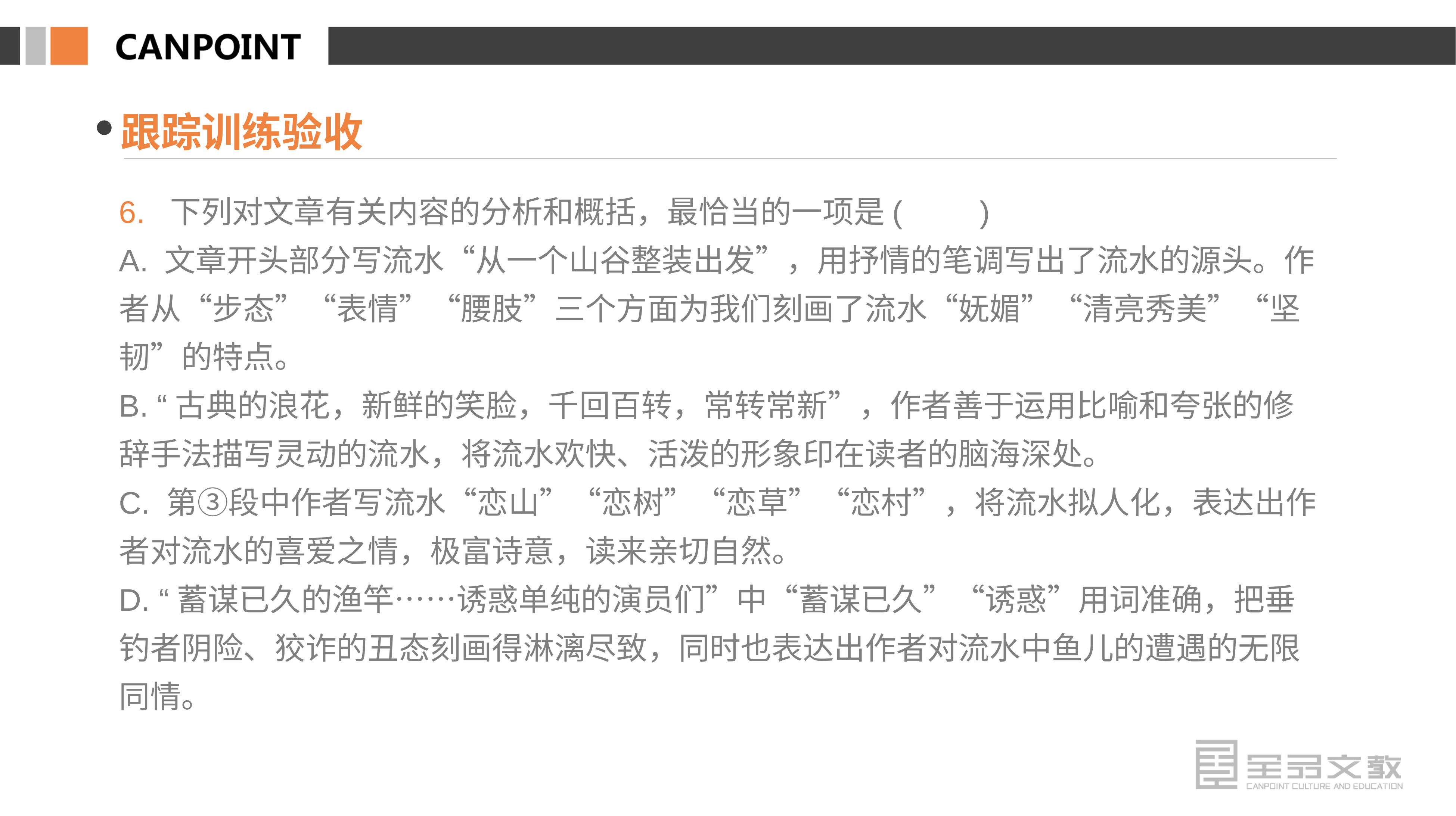

跟踪训练验收

6.  下列对文章有关内容的分析和概括，最恰当的一项是(　　)
A. 文章开头部分写流水“从一个山谷整装出发”，用抒情的笔调写出了流水的源头。作者从“步态”“表情”“腰肢”三个方面为我们刻画了流水“妩媚”“清亮秀美”“坚韧”的特点。
B. “古典的浪花，新鲜的笑脸，千回百转，常转常新”，作者善于运用比喻和夸张的修辞手法描写灵动的流水，将流水欢快、活泼的形象印在读者的脑海深处。
C. 第③段中作者写流水“恋山”“恋树”“恋草”“恋村”，将流水拟人化，表达出作者对流水的喜爱之情，极富诗意，读来亲切自然。
D. “蓄谋已久的渔竿……诱惑单纯的演员们”中“蓄谋已久”“诱惑”用词准确，把垂钓者阴险、狡诈的丑态刻画得淋漓尽致，同时也表达出作者对流水中鱼儿的遭遇的无限同情。